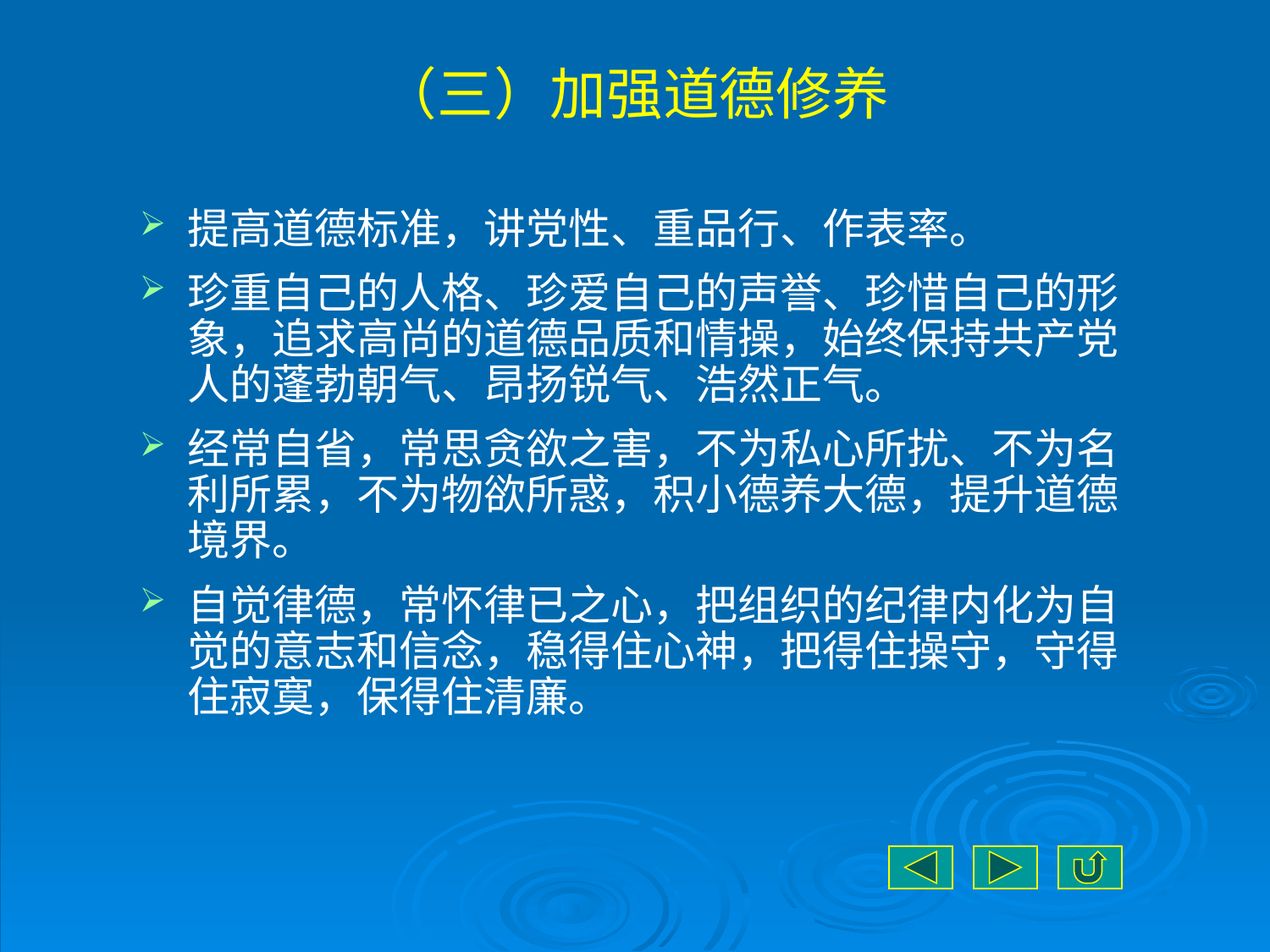

# （三）加强道德修养
提高道德标准，讲党性、重品行、作表率。
珍重自己的人格、珍爱自己的声誉、珍惜自己的形象，追求高尚的道德品质和情操，始终保持共产党人的蓬勃朝气、昂扬锐气、浩然正气。
经常自省，常思贪欲之害，不为私心所扰、不为名利所累，不为物欲所惑，积小德养大德，提升道德境界。
自觉律德，常怀律已之心，把组织的纪律内化为自觉的意志和信念，稳得住心神，把得住操守，守得住寂寞，保得住清廉。